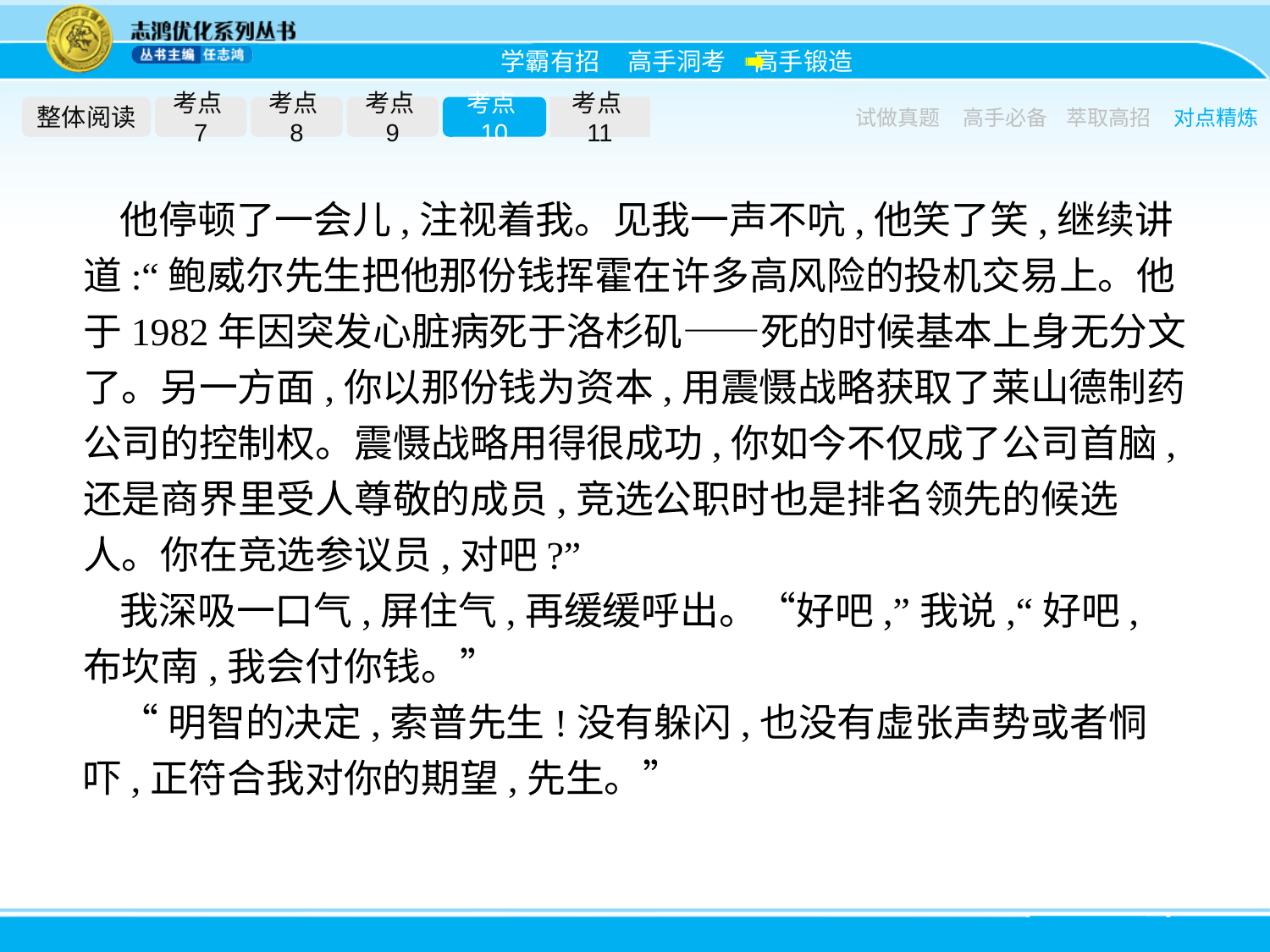

整体阅读
考点7
考点8
考点9
考点10
考点11
试做真题
高手必备
萃取高招
对点精炼
他停顿了一会儿,注视着我。见我一声不吭,他笑了笑,继续讲道:“鲍威尔先生把他那份钱挥霍在许多高风险的投机交易上。他于1982年因突发心脏病死于洛杉矶——死的时候基本上身无分文了。另一方面,你以那份钱为资本,用震慑战略获取了莱山德制药公司的控制权。震慑战略用得很成功,你如今不仅成了公司首脑,还是商界里受人尊敬的成员,竞选公职时也是排名领先的候选人。你在竞选参议员,对吧?”
我深吸一口气,屏住气,再缓缓呼出。“好吧,”我说,“好吧,布坎南,我会付你钱。”
“明智的决定,索普先生!没有躲闪,也没有虚张声势或者恫吓,正符合我对你的期望,先生。”